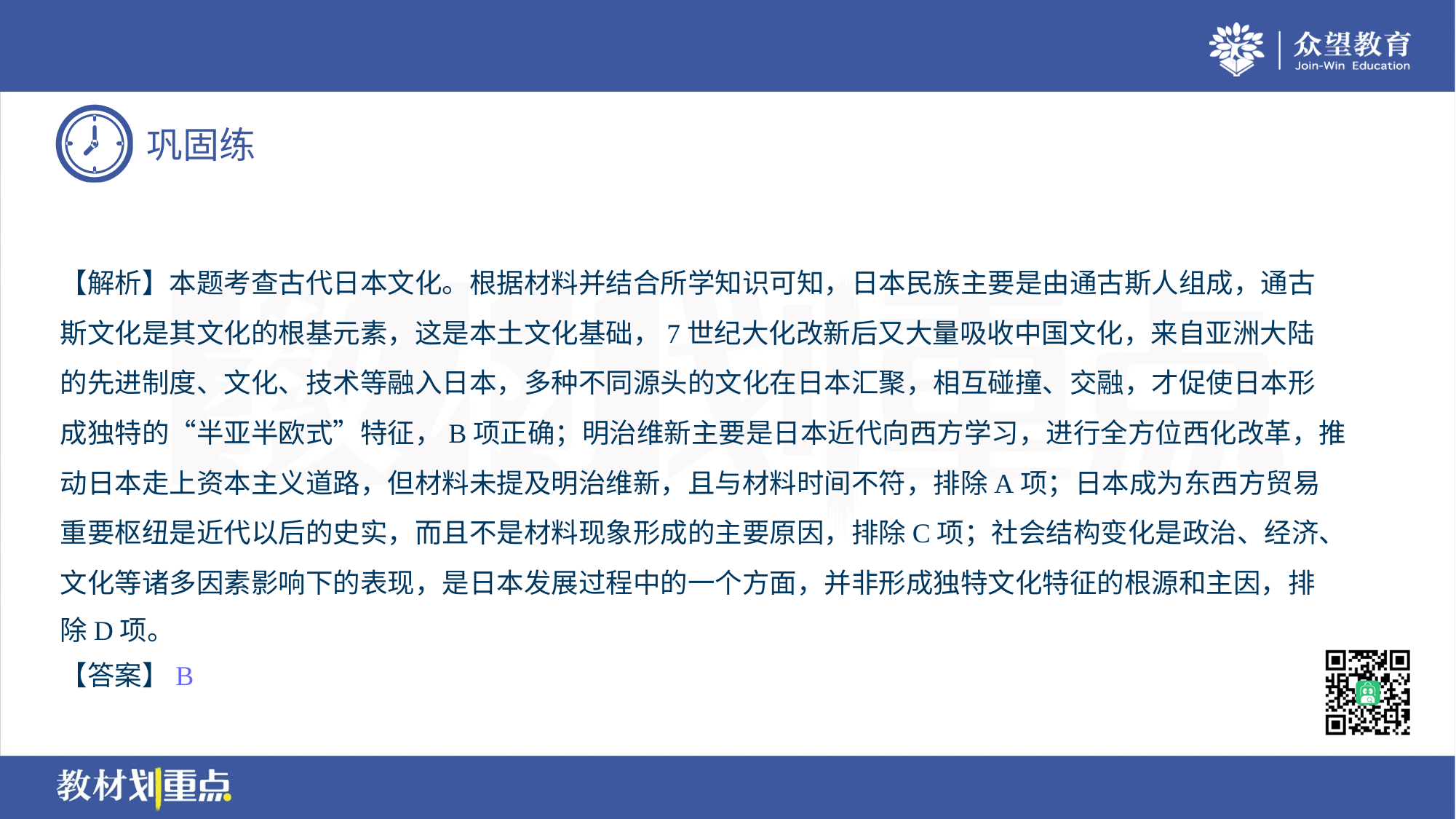

【解析】本题考查古代日本文化。根据材料并结合所学知识可知，日本民族主要是由通古斯人组成，通古
斯文化是其文化的根基元素，这是本土文化基础，7世纪大化改新后又大量吸收中国文化，来自亚洲大陆
的先进制度、文化、技术等融入日本，多种不同源头的文化在日本汇聚，相互碰撞、交融，才促使日本形
成独特的“半亚半欧式”特征，B项正确；明治维新主要是日本近代向西方学习，进行全方位西化改革，推
动日本走上资本主义道路，但材料未提及明治维新，且与材料时间不符，排除A项；日本成为东西方贸易
重要枢纽是近代以后的史实，而且不是材料现象形成的主要原因，排除C项；社会结构变化是政治、经济、
文化等诸多因素影响下的表现，是日本发展过程中的一个方面，并非形成独特文化特征的根源和主因，排
除D项。
【答案】B